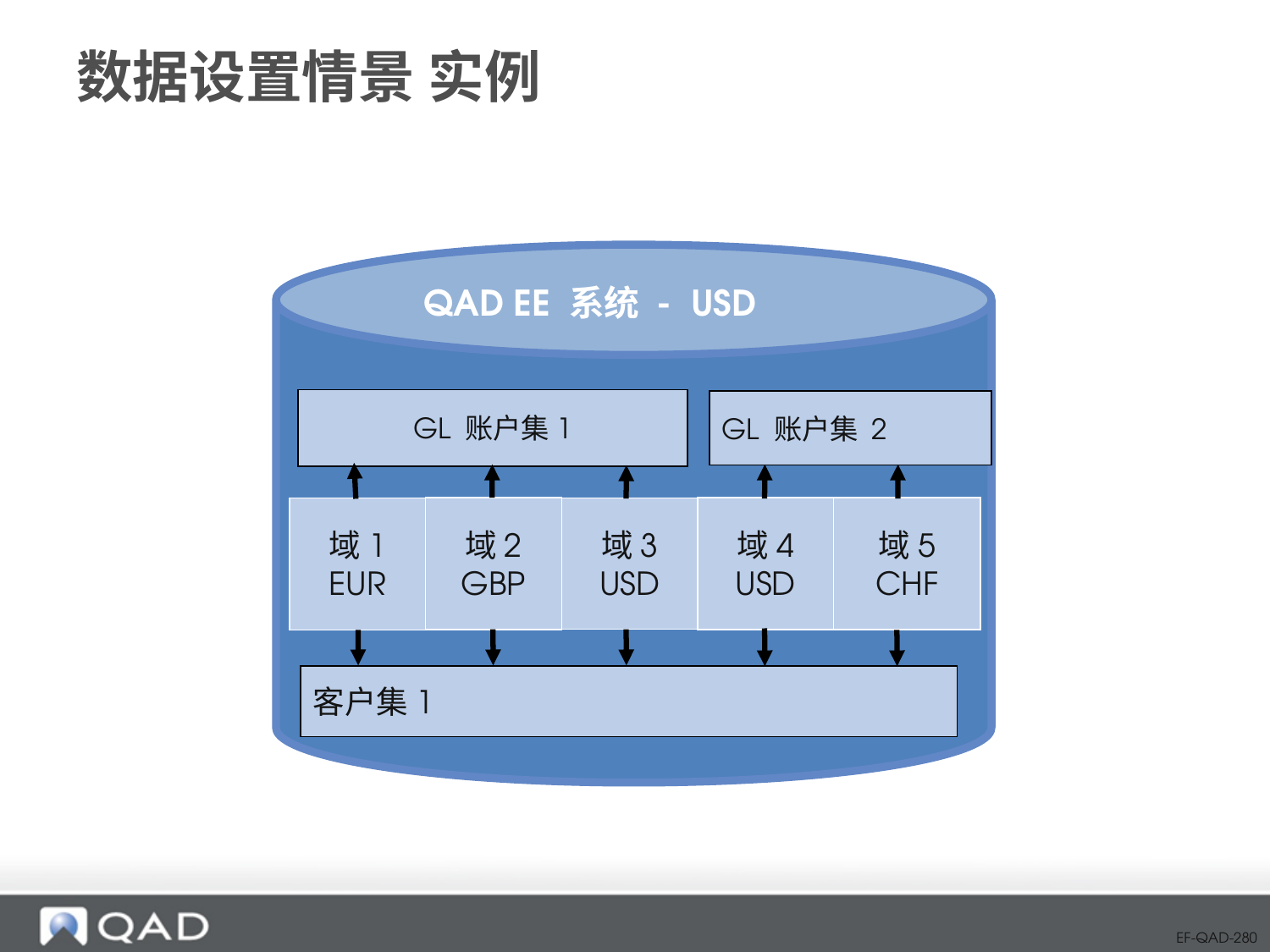

# 数据设置情景 实例

QAD EE 系统 -  USD
GL 账户集1
GL 账户集 2

域2
GBP
域4
USD
域5
CHF
域1
EUR
域3
USD

客户集1
EF-QAD-280